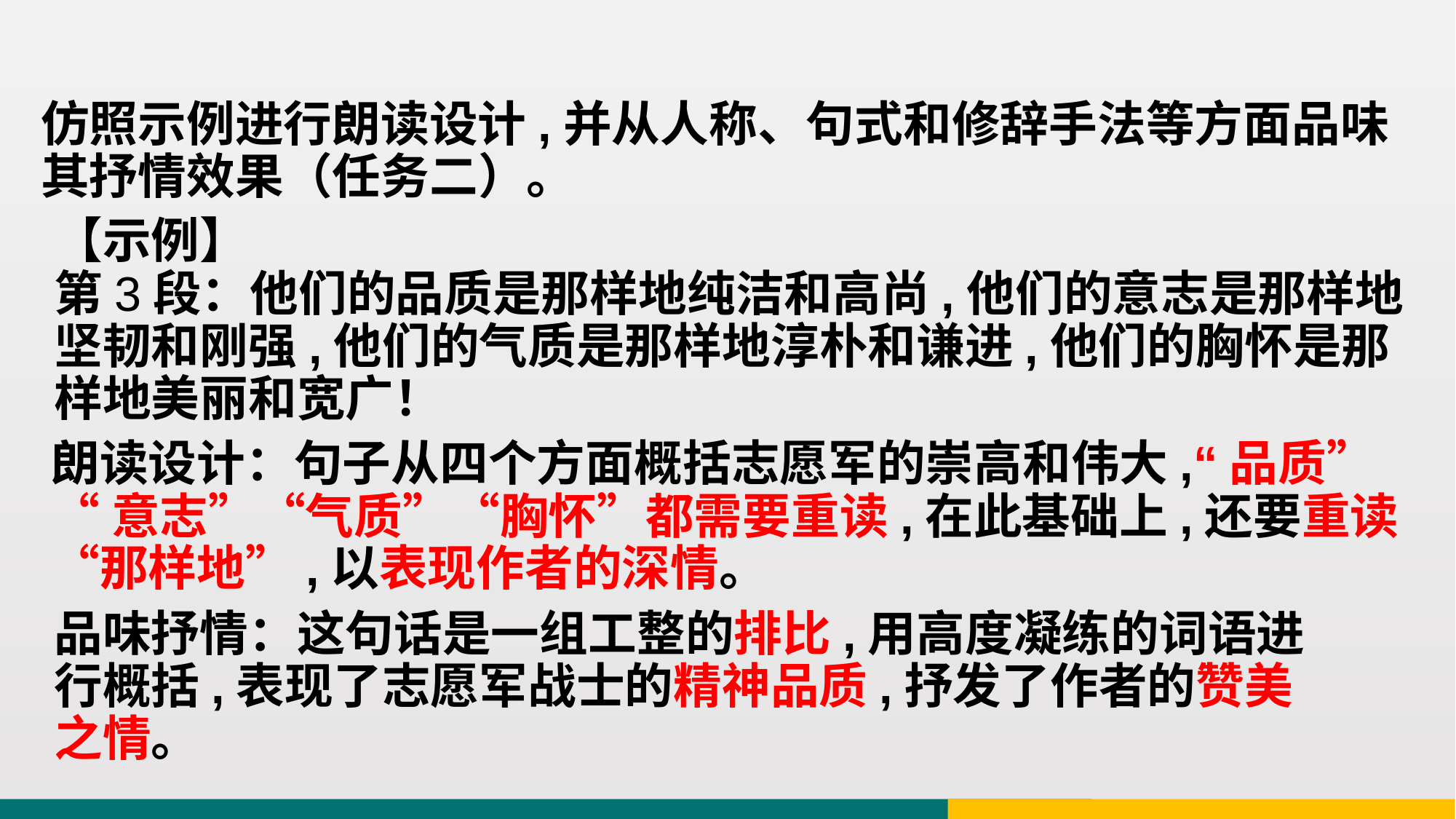

仿照示例进行朗读设计,并从人称、句式和修辞手法等方面品味其抒情效果（任务二）。
【示例】
第3段：他们的品质是那样地纯洁和高尚,他们的意志是那样地坚韧和刚强,他们的气质是那样地淳朴和谦进,他们的胸怀是那样地美丽和宽广！
朗读设计：句子从四个方面概括志愿军的崇高和伟大,“品质”
“意志”“气质”“胸怀”都需要重读,在此基础上,还要重读“那样地”,以表现作者的深情。
品味抒情：这句话是一组工整的排比,用高度凝练的词语进行概括,表现了志愿军战士的精神品质,抒发了作者的赞美之情。